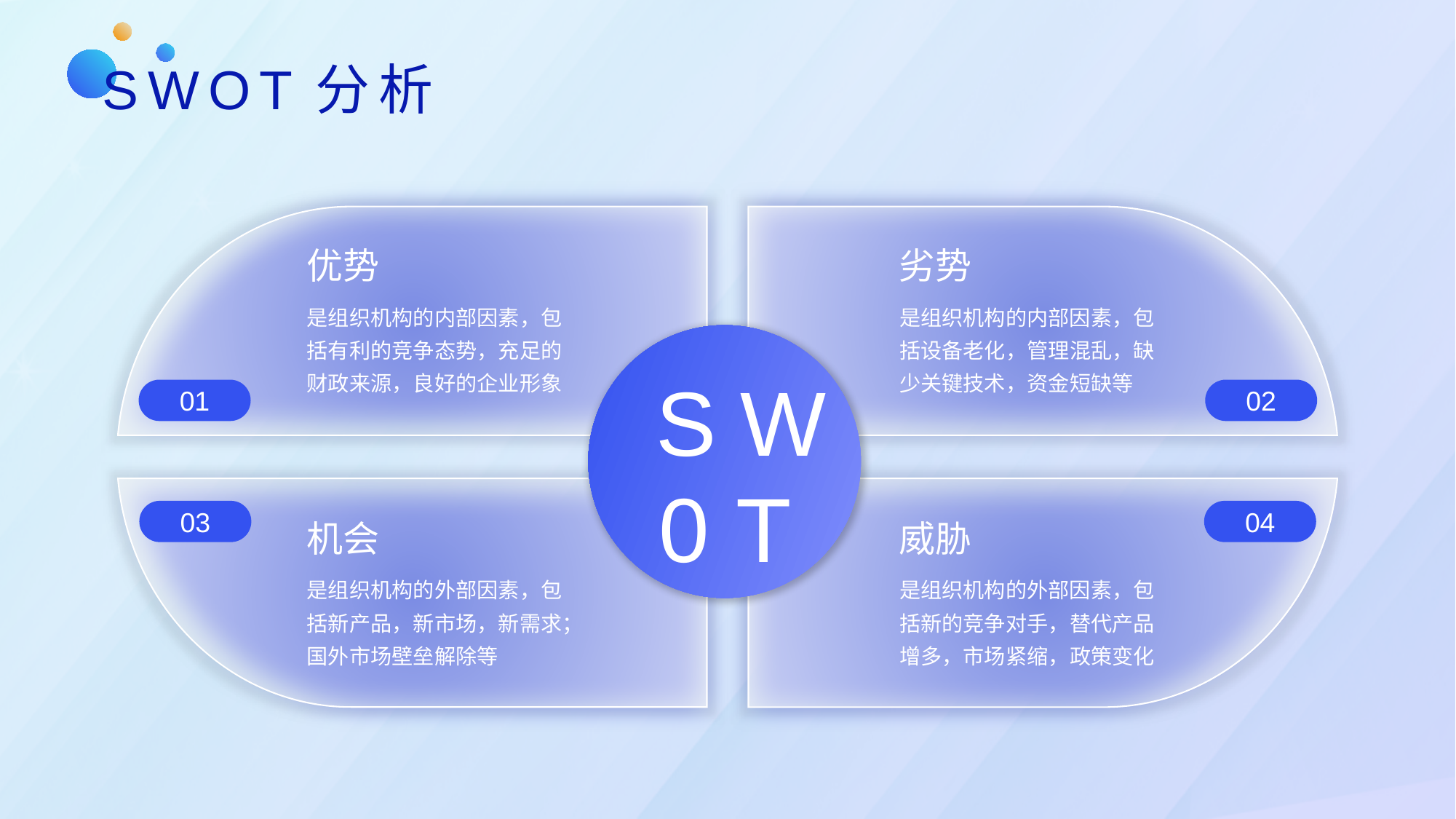

# SWOT分析

优势
劣势
是组织机构的内部因素，包括有利的竞争态势，充足的财政来源，良好的企业形象
是组织机构的内部因素，包括设备老化，管理混乱，缺少关键技术，资金短缺等
S
W
0
T
01
02
03
04
机会
威胁
是组织机构的外部因素，包括新产品，新市场，新需求；国外市场壁垒解除等
是组织机构的外部因素，包括新的竞争对手，替代产品增多，市场紧缩，政策变化